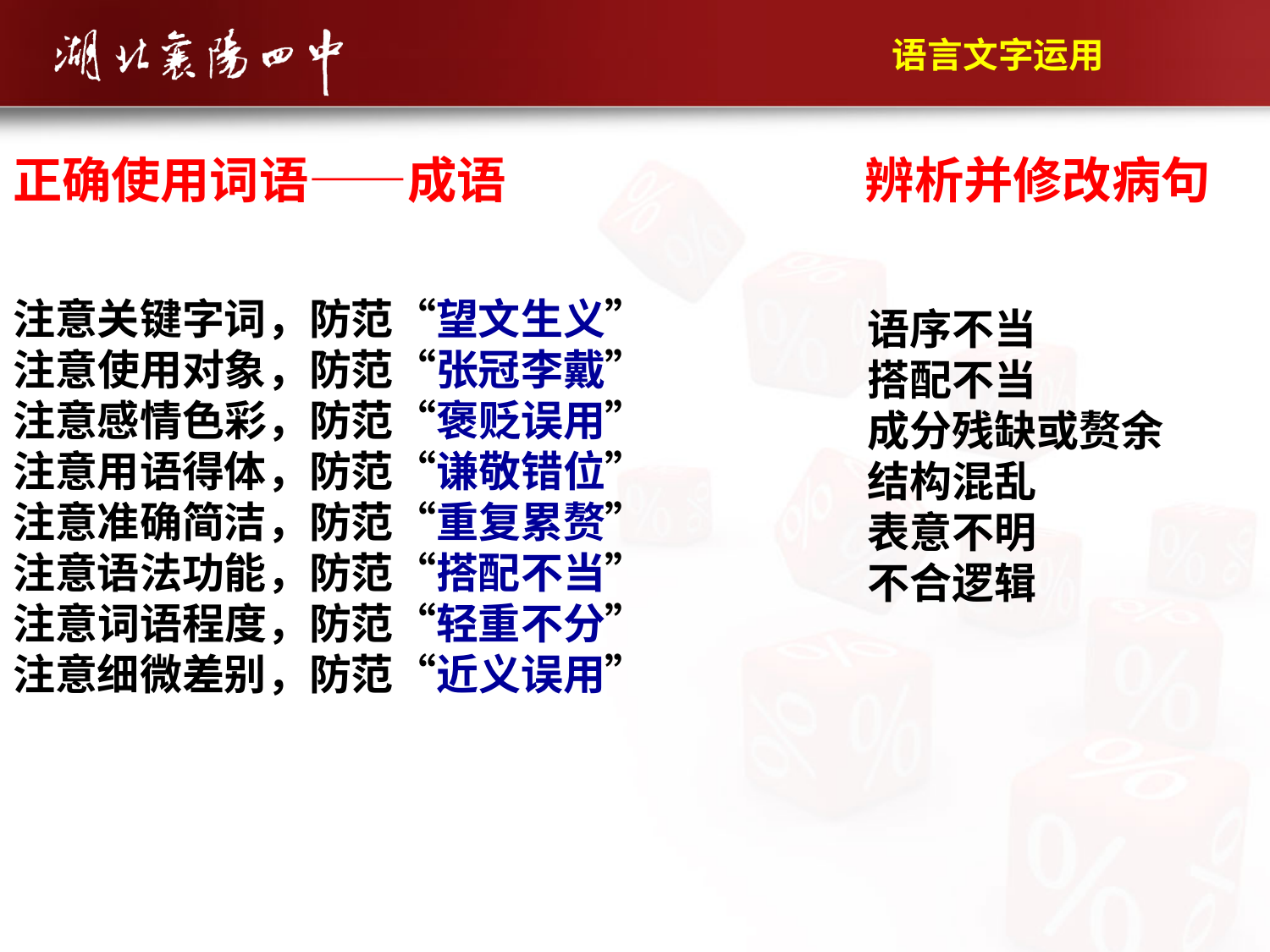

语言文字运用
正确使用词语——成语
辨析并修改病句
注意关键字词，防范“望文生义”
注意使用对象，防范“张冠李戴”
注意感情色彩，防范“褒贬误用”
注意用语得体，防范“谦敬错位”
注意准确简洁，防范“重复累赘”
注意语法功能，防范“搭配不当”
注意词语程度，防范“轻重不分”
注意细微差别，防范“近义误用”
语序不当
搭配不当
成分残缺或赘余
结构混乱
表意不明
不合逻辑